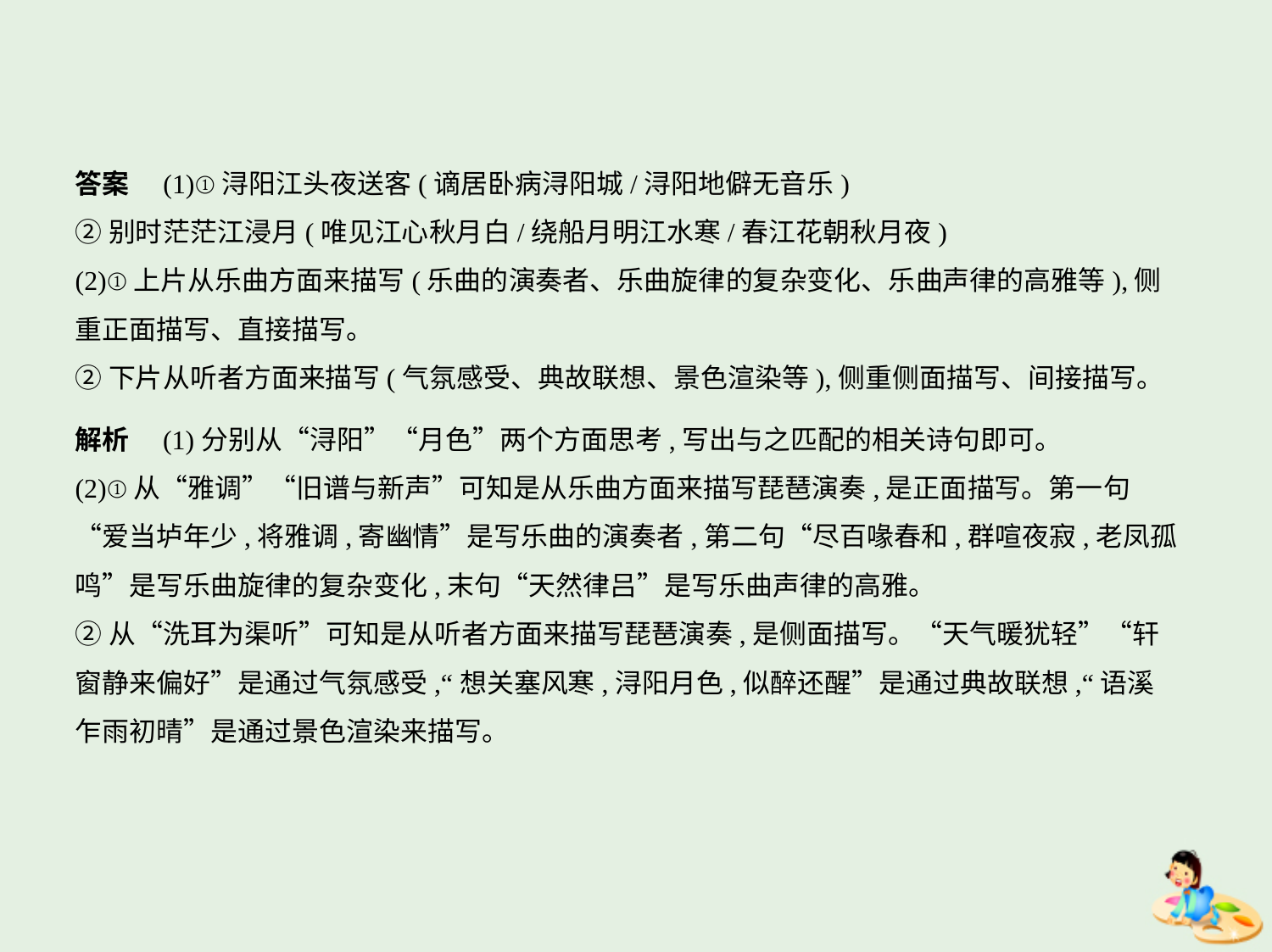

答案　(1)①浔阳江头夜送客(谪居卧病浔阳城/浔阳地僻无音乐)
②别时茫茫江浸月(唯见江心秋月白/绕船月明江水寒/春江花朝秋月夜)
(2)①上片从乐曲方面来描写(乐曲的演奏者、乐曲旋律的复杂变化、乐曲声律的高雅等),侧
重正面描写、直接描写。
②下片从听者方面来描写(气氛感受、典故联想、景色渲染等),侧重侧面描写、间接描写。
解析　(1)分别从“浔阳”“月色”两个方面思考,写出与之匹配的相关诗句即可。
(2)①从“雅调”“旧谱与新声”可知是从乐曲方面来描写琵琶演奏,是正面描写。第一句
“爱当垆年少,将雅调,寄幽情”是写乐曲的演奏者,第二句“尽百喙春和,群喧夜寂,老凤孤
鸣”是写乐曲旋律的复杂变化,末句“天然律吕”是写乐曲声律的高雅。
②从“洗耳为渠听”可知是从听者方面来描写琵琶演奏,是侧面描写。“天气暖犹轻”“轩
窗静来偏好”是通过气氛感受,“想关塞风寒,浔阳月色,似醉还醒”是通过典故联想,“语溪
乍雨初晴”是通过景色渲染来描写。